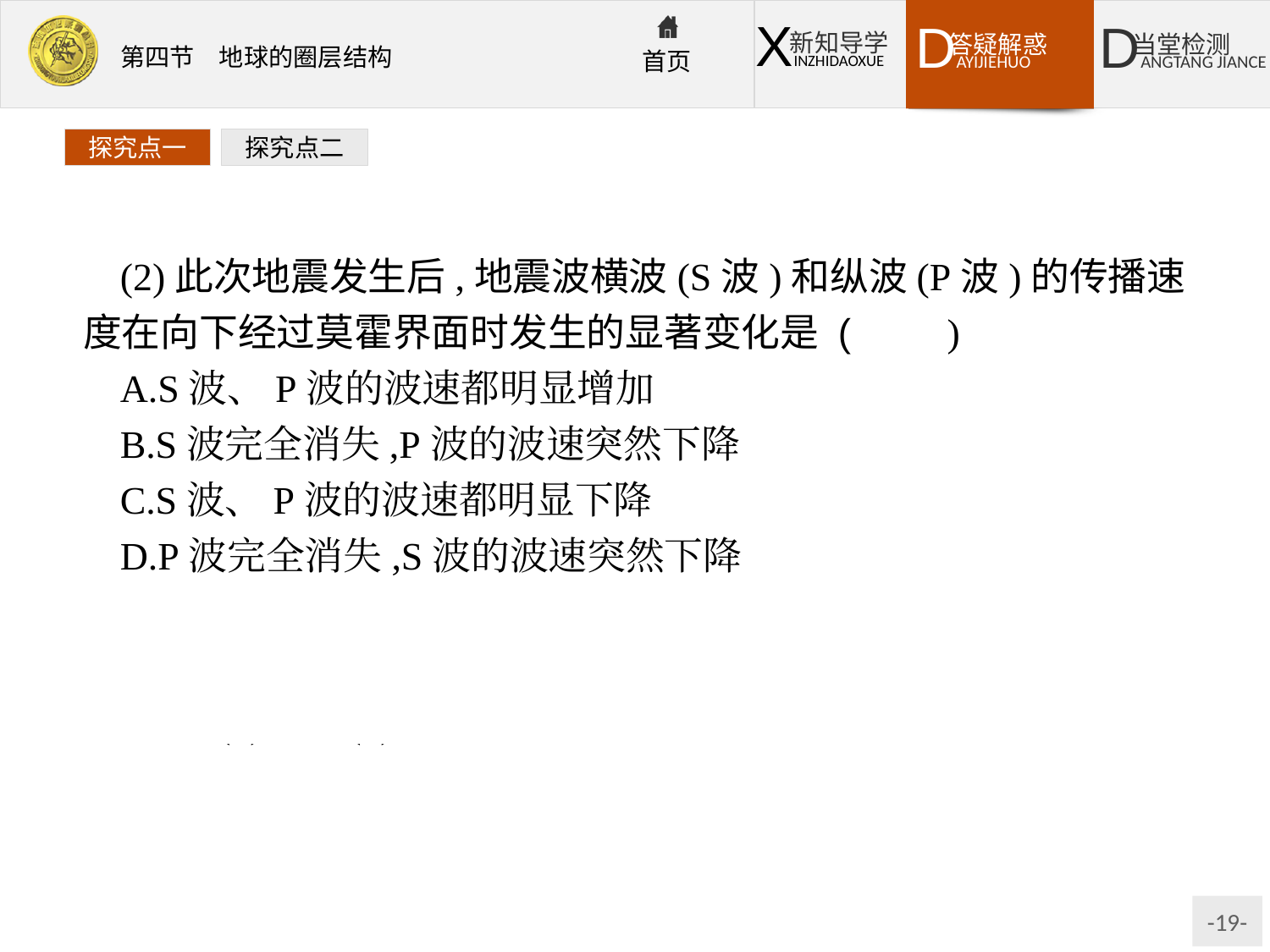

探究点一
探究点二
(2)此次地震发生后,地震波横波(S波)和纵波(P波)的传播速度在向下经过莫霍界面时发生的显著变化是 (　　)
A.S波、P波的波速都明显增加
B.S波完全消失,P波的波速突然下降
C.S波、P波的波速都明显下降
D.P波完全消失,S波的波速突然下降
解析:第(1)题,10千米深处应位于地壳。第(2)题,在莫霍界面下,纵波和横波的传播速度都明显增加。
答案:(1)D　(2)A